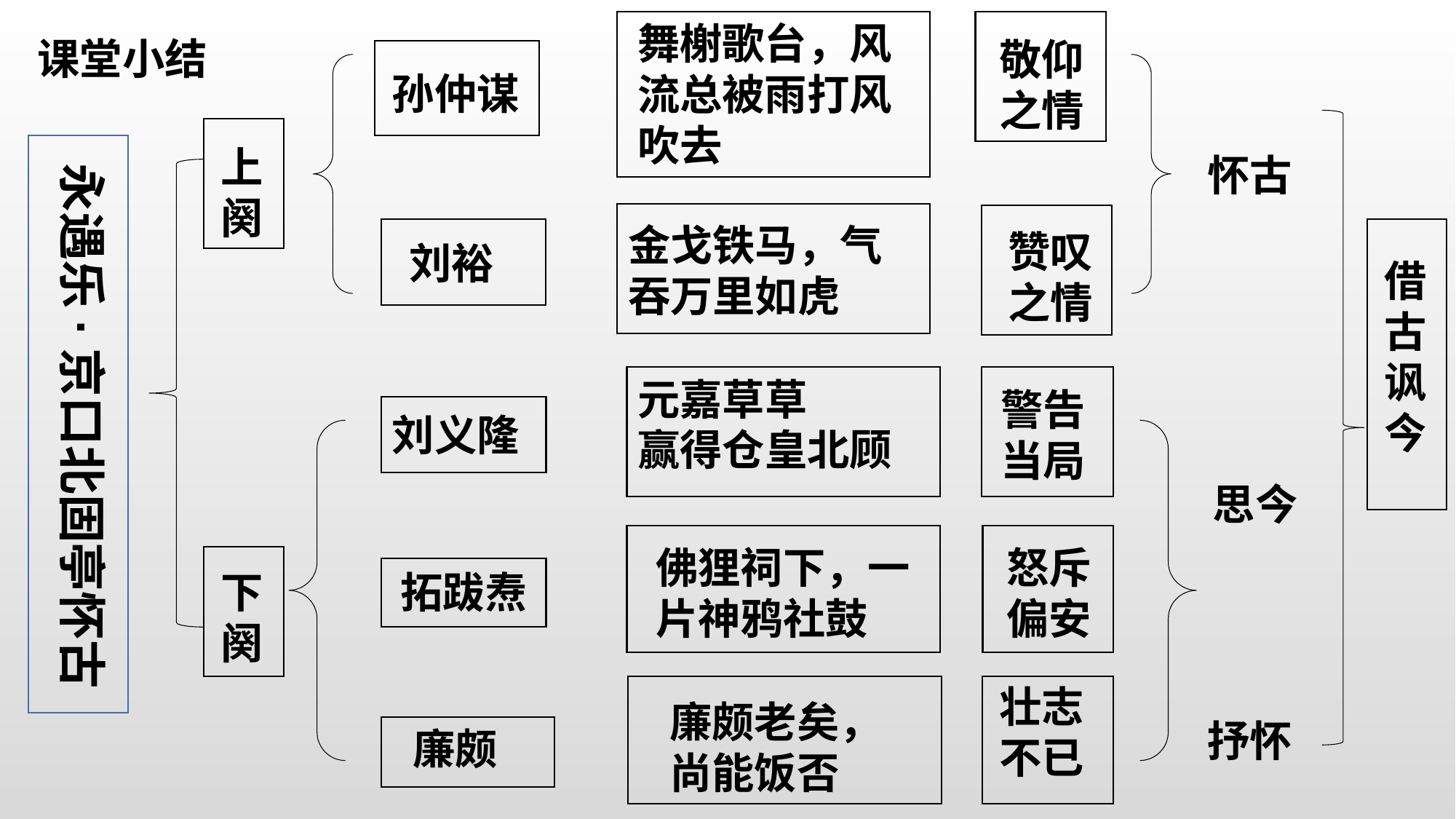

舞榭歌台，风流总被雨打风吹去

课堂小结
敬仰之情

孙仲谋

上
阕
怀古
永遇乐·京口北固亭怀古

金戈铁马，气吞万里如虎

赞叹之情

刘裕
借
古
讽
今

元嘉草草
赢得仓皇北顾

警告当局

刘义隆

思今

佛狸祠下，一片神鸦社鼓
怒斥偏安

下
阕
拓跋焘
壮志不已

廉颇老矣，尚能饭否
抒怀

廉颇